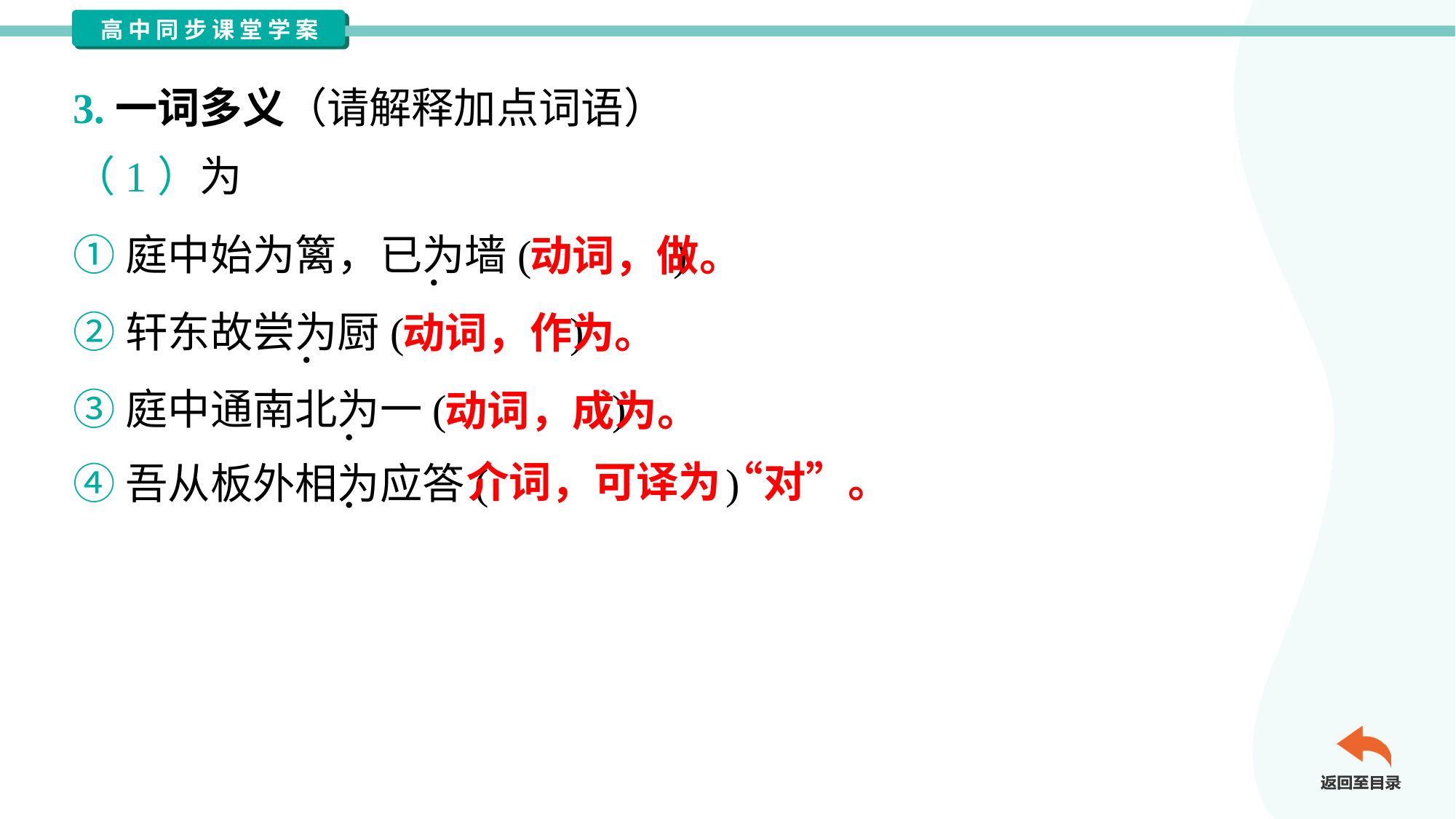

3.一词多义（请解释加点词语）
（1）为
①庭中始为篱，已为墙(            )
②轩东故尝为厨(              )
③庭中通南北为一(              )
④吾从板外相为应答(                    )
动词，做。
动词，作为。

动词，成为。

介词，可译为“对”。